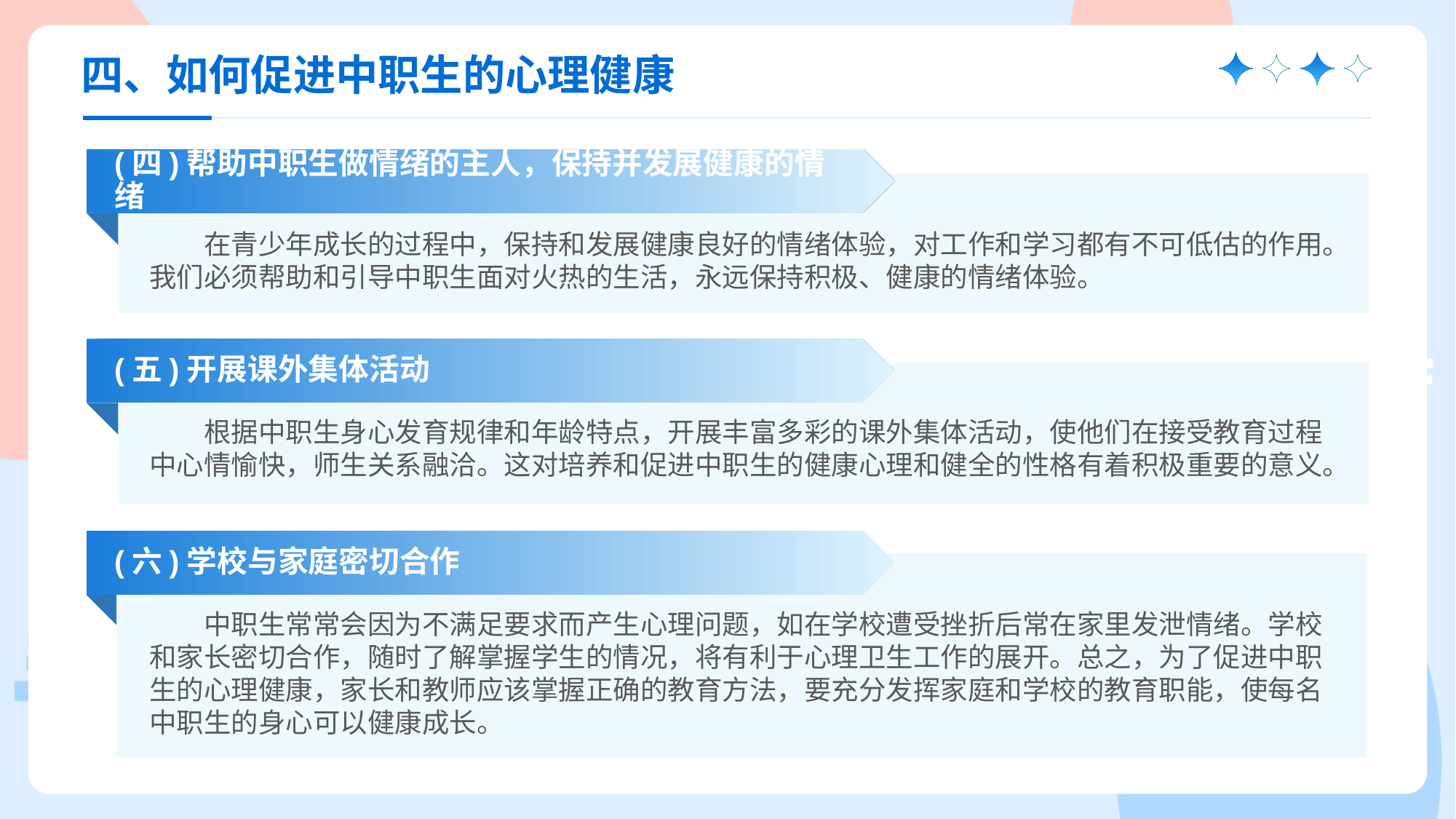

四、如何促进中职生的心理健康
(四)帮助中职生做情绪的主人，保持并发展健康的情绪

在青少年成长的过程中，保持和发展健康良好的情绪体验，对工作和学习都有不可低估的作用。我们必须帮助和引导中职生面对火热的生活，永远保持积极、健康的情绪体验。
(五)开展课外集体活动

根据中职生身心发育规律和年龄特点，开展丰富多彩的课外集体活动，使他们在接受教育过程中心情愉快，师生关系融洽。这对培养和促进中职生的健康心理和健全的性格有着积极重要的意义。
(六)学校与家庭密切合作

中职生常常会因为不满足要求而产生心理问题，如在学校遭受挫折后常在家里发泄情绪。学校和家长密切合作，随时了解掌握学生的情况，将有利于心理卫生工作的展开。总之，为了促进中职生的心理健康，家长和教师应该掌握正确的教育方法，要充分发挥家庭和学校的教育职能，使每名中职生的身心可以健康成长。